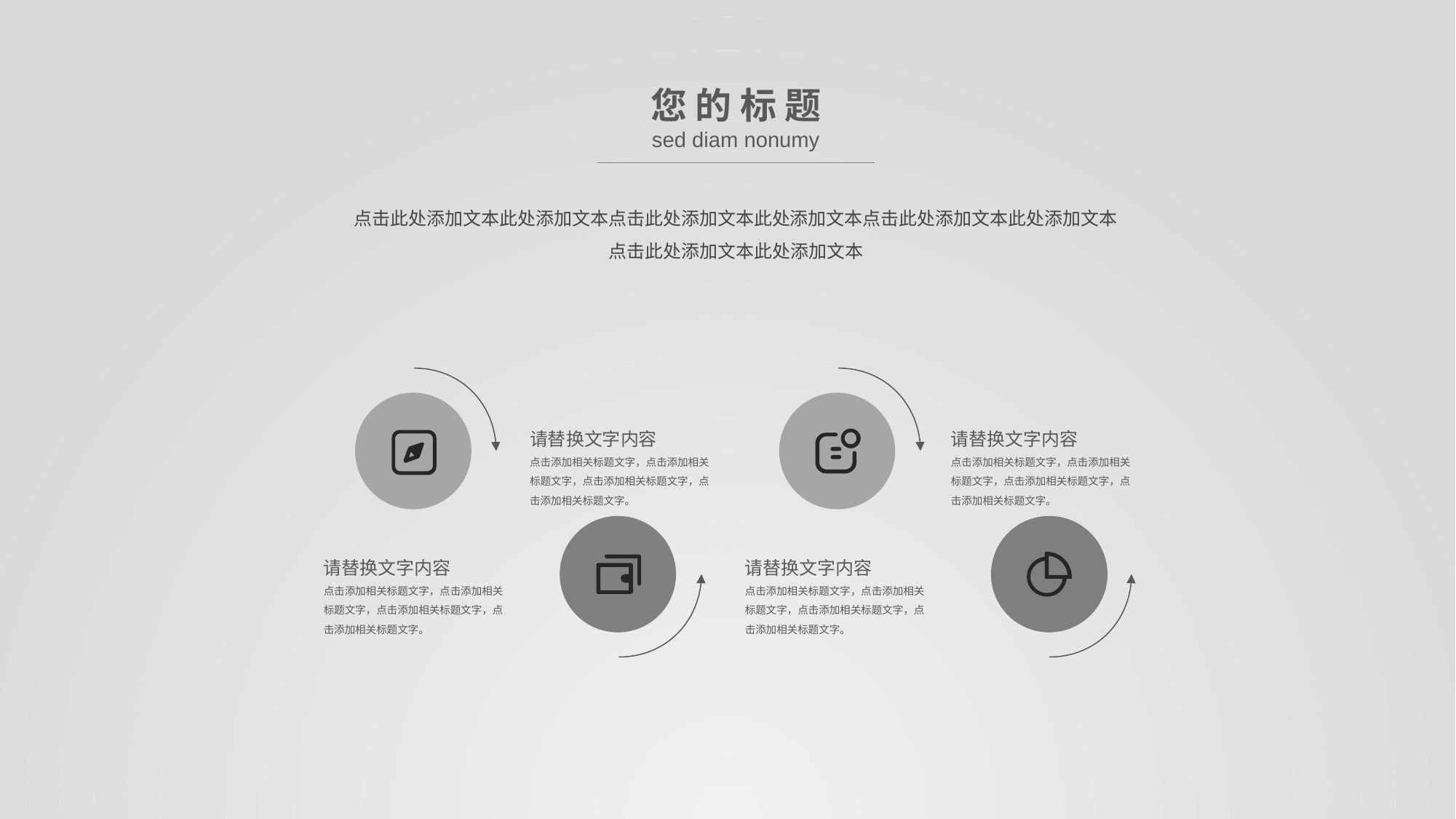

您 的 标 题
sed diam nonumy
点击此处添加文本此处添加文本点击此处添加文本此处添加文本点击此处添加文本此处添加文本
点击此处添加文本此处添加文本

请替换文字内容
点击添加相关标题文字，点击添加相关标题文字，点击添加相关标题文字，点击添加相关标题文字。
请替换文字内容
点击添加相关标题文字，点击添加相关标题文字，点击添加相关标题文字，点击添加相关标题文字。

请替换文字内容
点击添加相关标题文字，点击添加相关标题文字，点击添加相关标题文字，点击添加相关标题文字。
请替换文字内容
点击添加相关标题文字，点击添加相关标题文字，点击添加相关标题文字，点击添加相关标题文字。